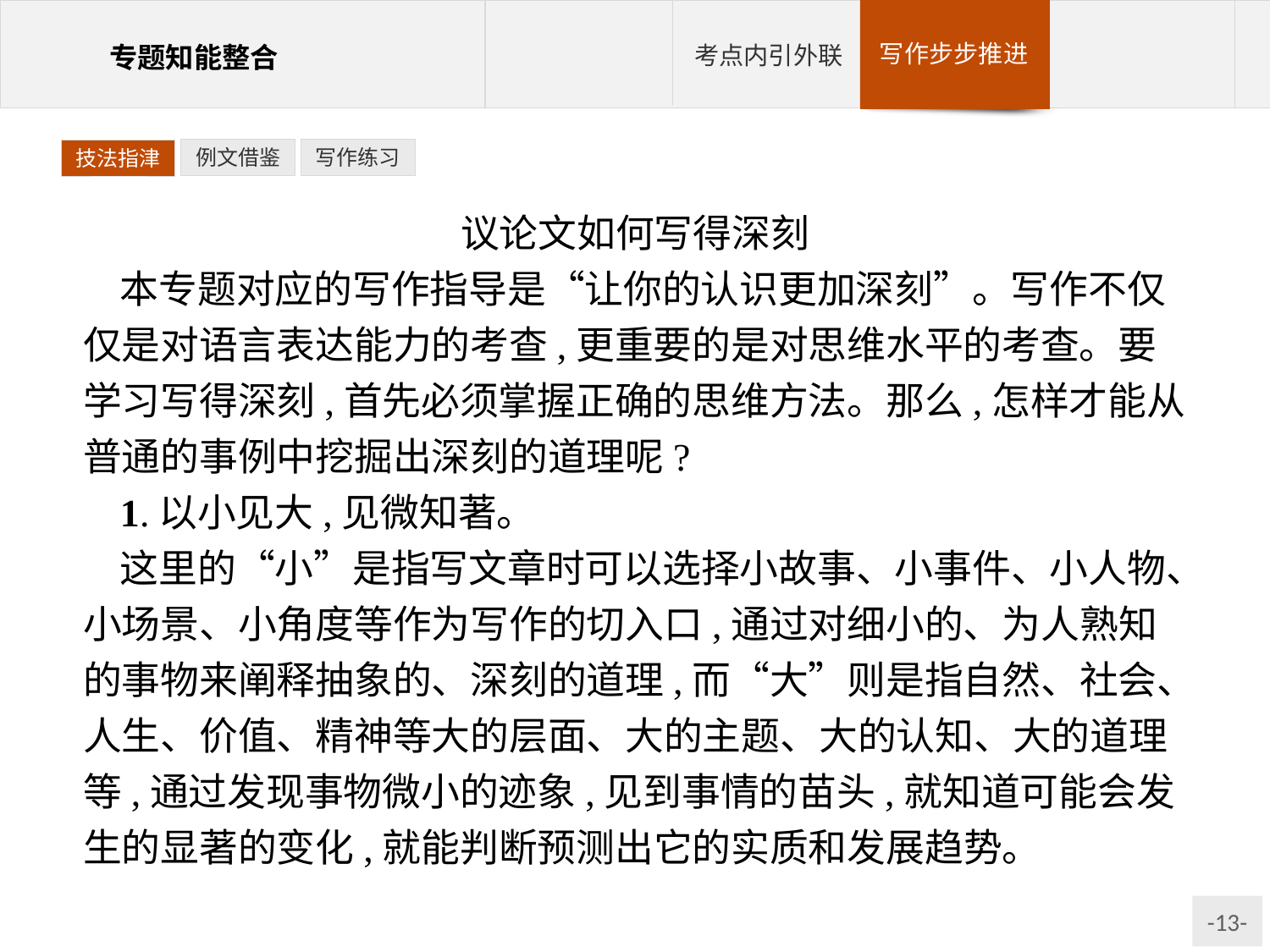

例文借鉴
写作练习
技法指津
议论文如何写得深刻
本专题对应的写作指导是“让你的认识更加深刻”。写作不仅仅是对语言表达能力的考查,更重要的是对思维水平的考查。要学习写得深刻,首先必须掌握正确的思维方法。那么,怎样才能从普通的事例中挖掘出深刻的道理呢?
1.以小见大,见微知著。
这里的“小”是指写文章时可以选择小故事、小事件、小人物、小场景、小角度等作为写作的切入口,通过对细小的、为人熟知的事物来阐释抽象的、深刻的道理,而“大”则是指自然、社会、人生、价值、精神等大的层面、大的主题、大的认知、大的道理等,通过发现事物微小的迹象,见到事情的苗头,就知道可能会发生的显著的变化,就能判断预测出它的实质和发展趋势。